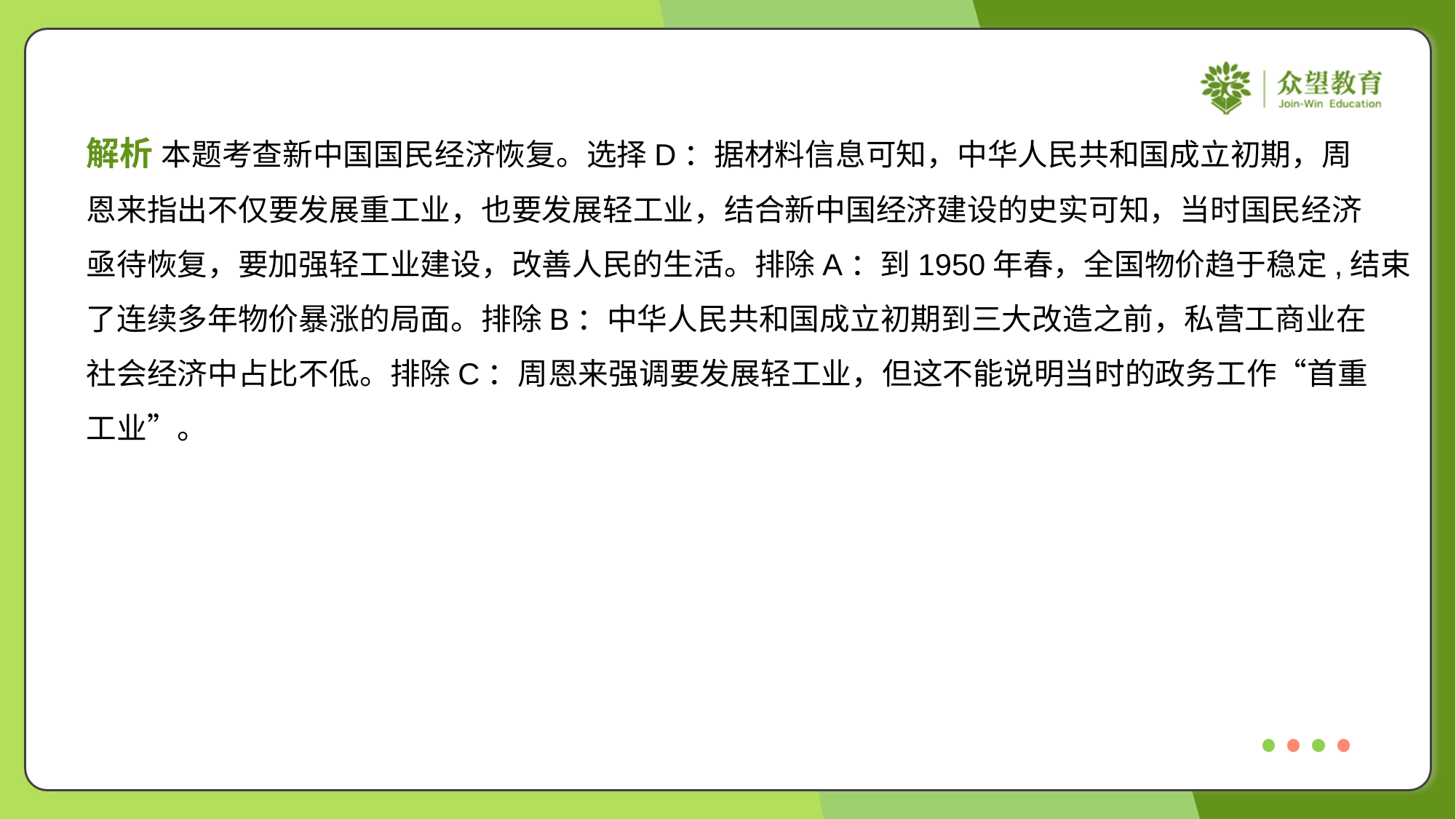

解析 本题考查新中国国民经济恢复。选择D：据材料信息可知，中华人民共和国成立初期，周
恩来指出不仅要发展重工业，也要发展轻工业，结合新中国经济建设的史实可知，当时国民经济
亟待恢复，要加强轻工业建设，改善人民的生活。排除A：到1950年春，全国物价趋于稳定,结束
了连续多年物价暴涨的局面。排除B：中华人民共和国成立初期到三大改造之前，私营工商业在
社会经济中占比不低。排除C：周恩来强调要发展轻工业，但这不能说明当时的政务工作“首重
工业”。